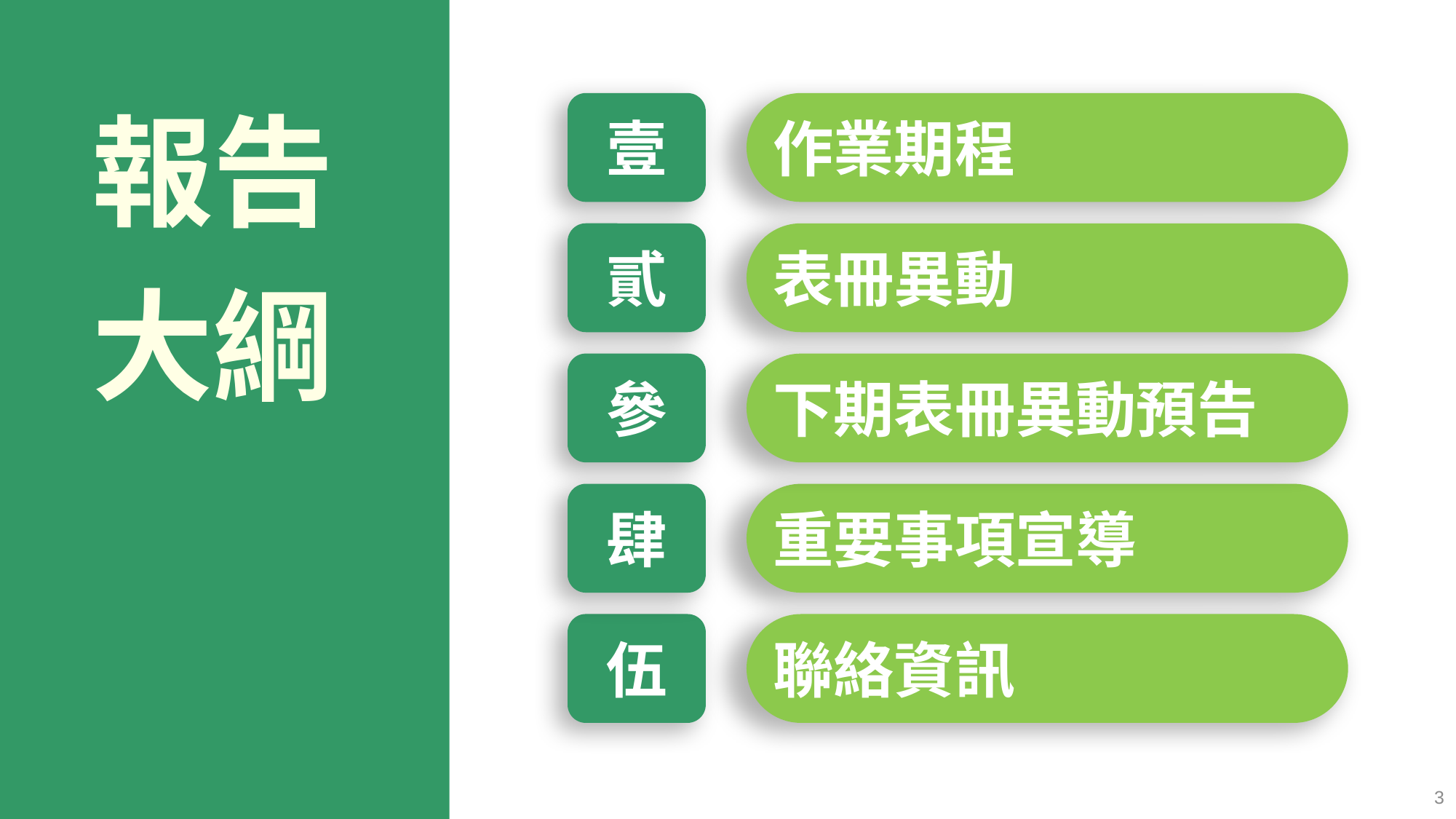

報告大綱
壹
作業期程
貳
表冊異動
參
下期表冊異動預告
肆
重要事項宣導
伍
聯絡資訊
3